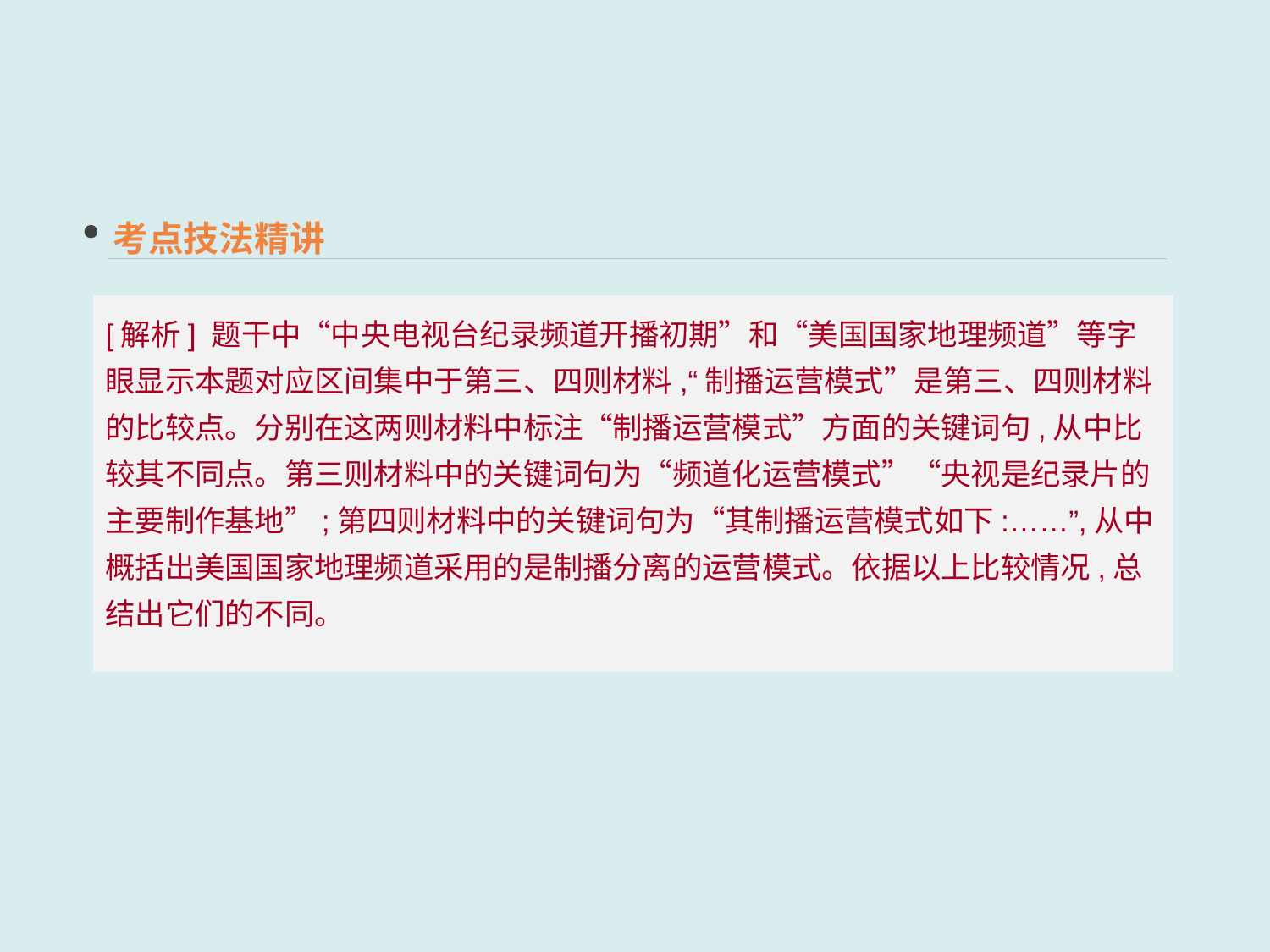

考点技法精讲

[解析] 题干中“中央电视台纪录频道开播初期”和“美国国家地理频道”等字眼显示本题对应区间集中于第三、四则材料,“制播运营模式”是第三、四则材料的比较点。分别在这两则材料中标注“制播运营模式”方面的关键词句,从中比较其不同点。第三则材料中的关键词句为“频道化运营模式”“央视是纪录片的主要制作基地”;第四则材料中的关键词句为“其制播运营模式如下:……”,从中概括出美国国家地理频道采用的是制播分离的运营模式。依据以上比较情况,总结出它们的不同。